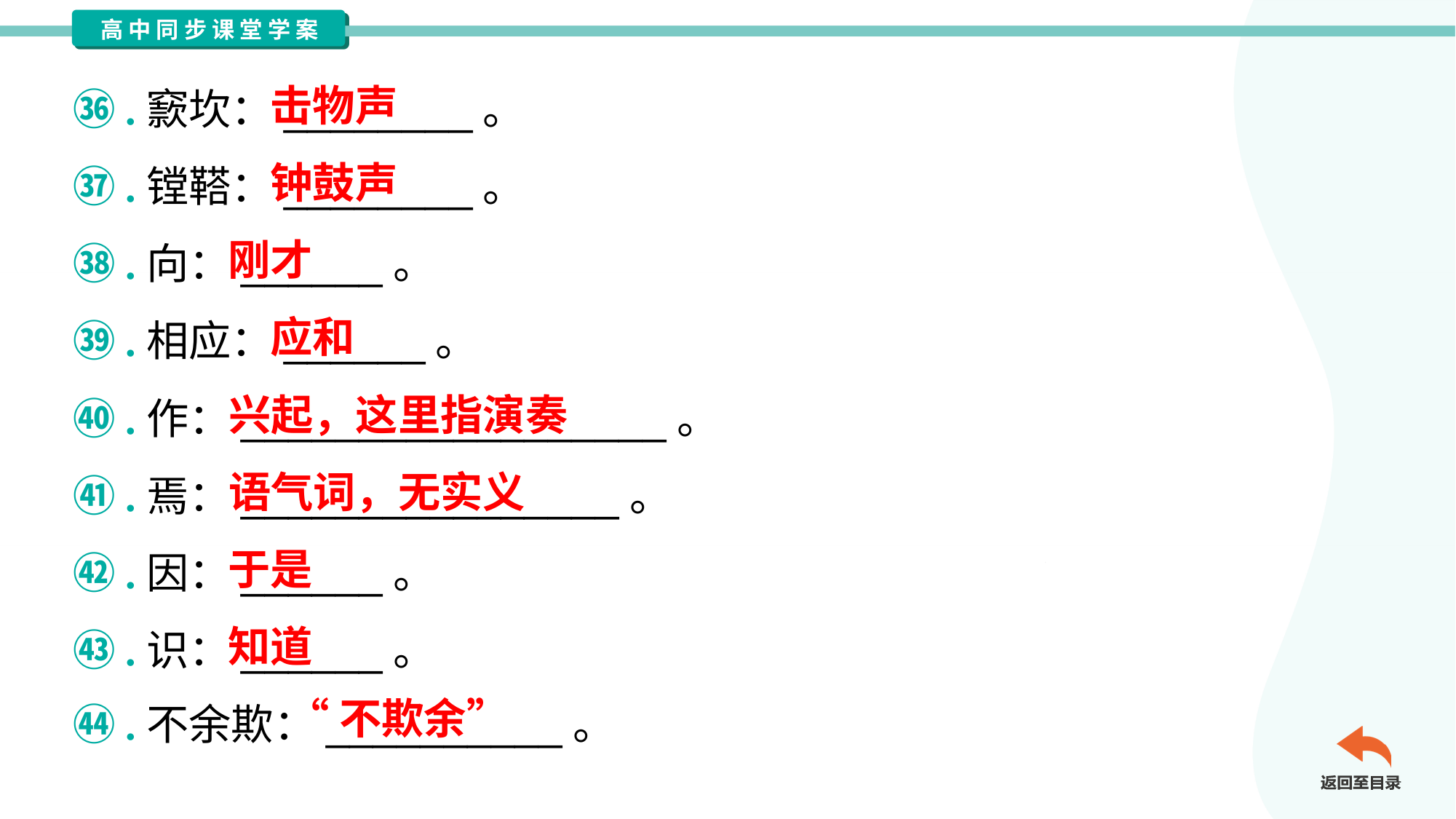

击物声
㊱.窾坎：________。
㊲.镗鞳：________。
㊳.向：______。
㊴.相应：______。
㊵.作：__________________。
㊶.焉：________________。
㊷.因：______。
㊸.识：______。
㊹.不余欺：__________。
钟鼓声
刚才
应和
兴起，这里指演奏
语气词，无实义
于是
知道
“不欺余”